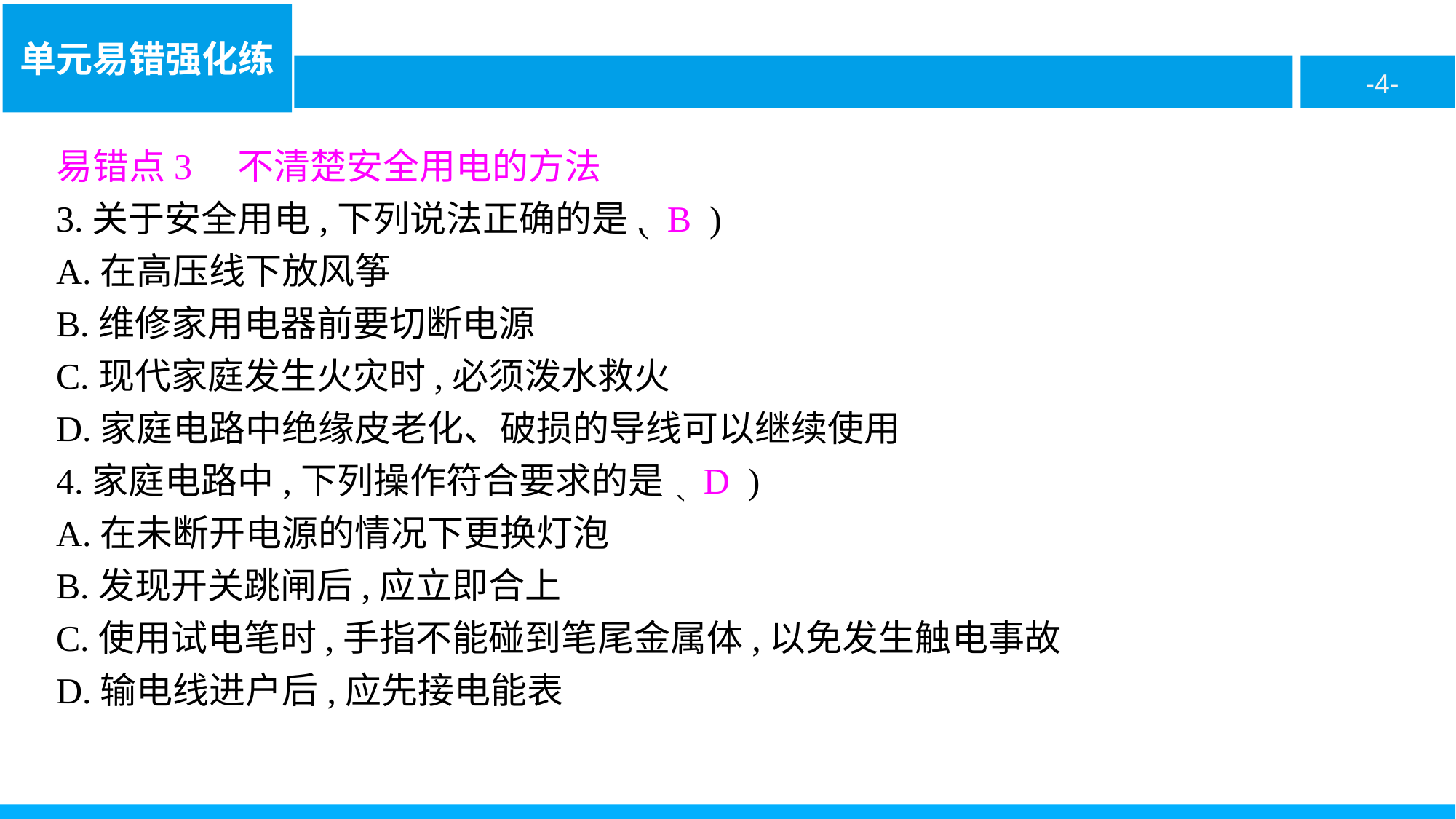

易错点3　不清楚安全用电的方法
3.关于安全用电,下列说法正确的是(  B  )
A.在高压线下放风筝
B.维修家用电器前要切断电源
C.现代家庭发生火灾时,必须泼水救火
D.家庭电路中绝缘皮老化、破损的导线可以继续使用
4.家庭电路中,下列操作符合要求的是(  D  )
A.在未断开电源的情况下更换灯泡
B.发现开关跳闸后,应立即合上
C.使用试电笔时,手指不能碰到笔尾金属体,以免发生触电事故
D.输电线进户后,应先接电能表